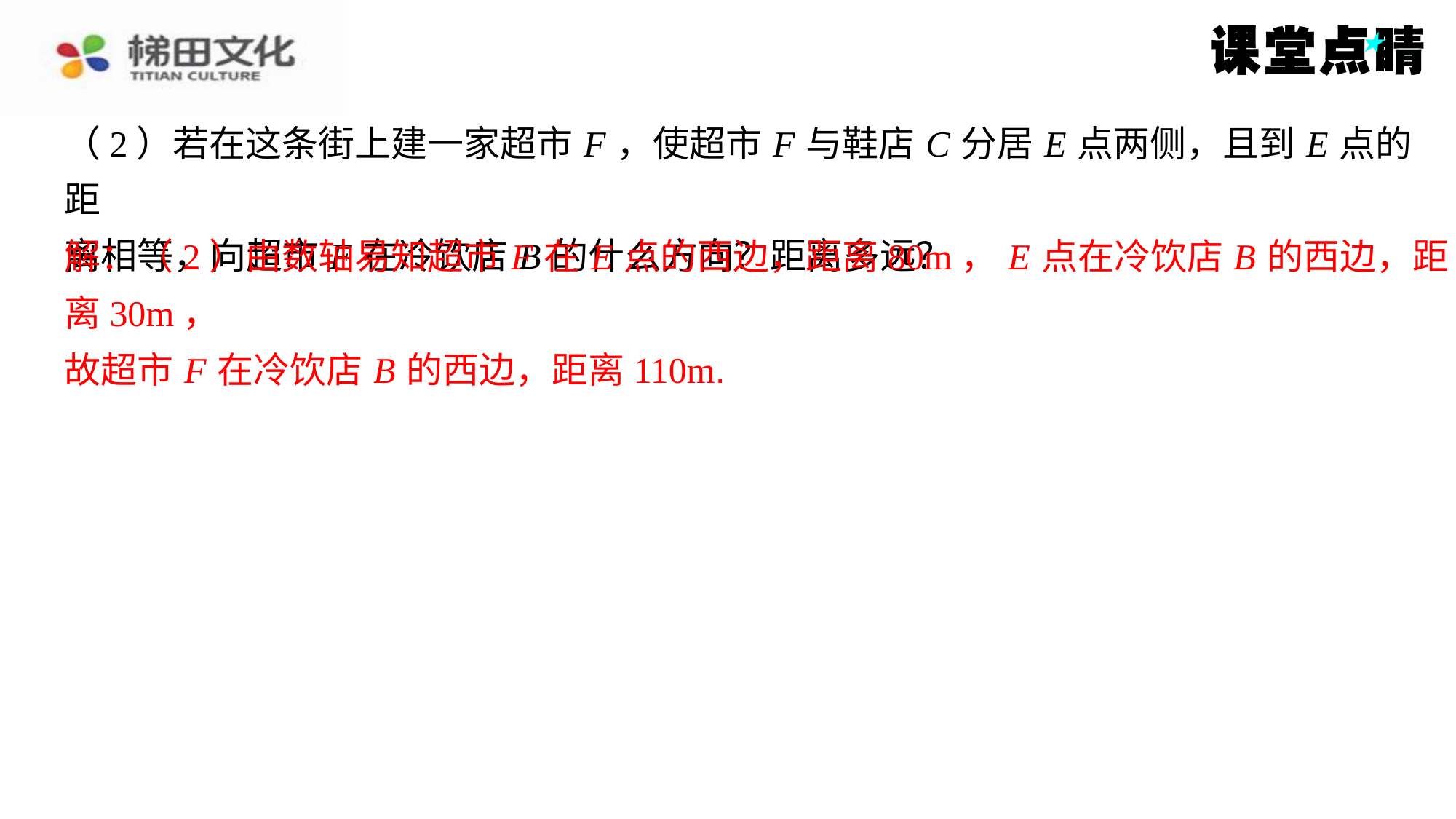

（2）若在这条街上建一家超市 F ，使超市 F 与鞋店 C 分居 E 点两侧，且到 E 点的距
离相等，向超市 F 在冷饮店 B 的什么方向？距离多远？
解：（2）由数轴易知超市 F 在 E 点的西边，距离80m， E 点在冷饮店 B 的西边，距
离30m，
故超市 F 在冷饮店 B 的西边，距离110m.
解：（2）由数轴易知超市 F 在 E 点的西边，距离80m， E 点在冷饮店 B 的西边，距
离30m，
故超市 F 在冷饮店 B 的西边，距离110m.